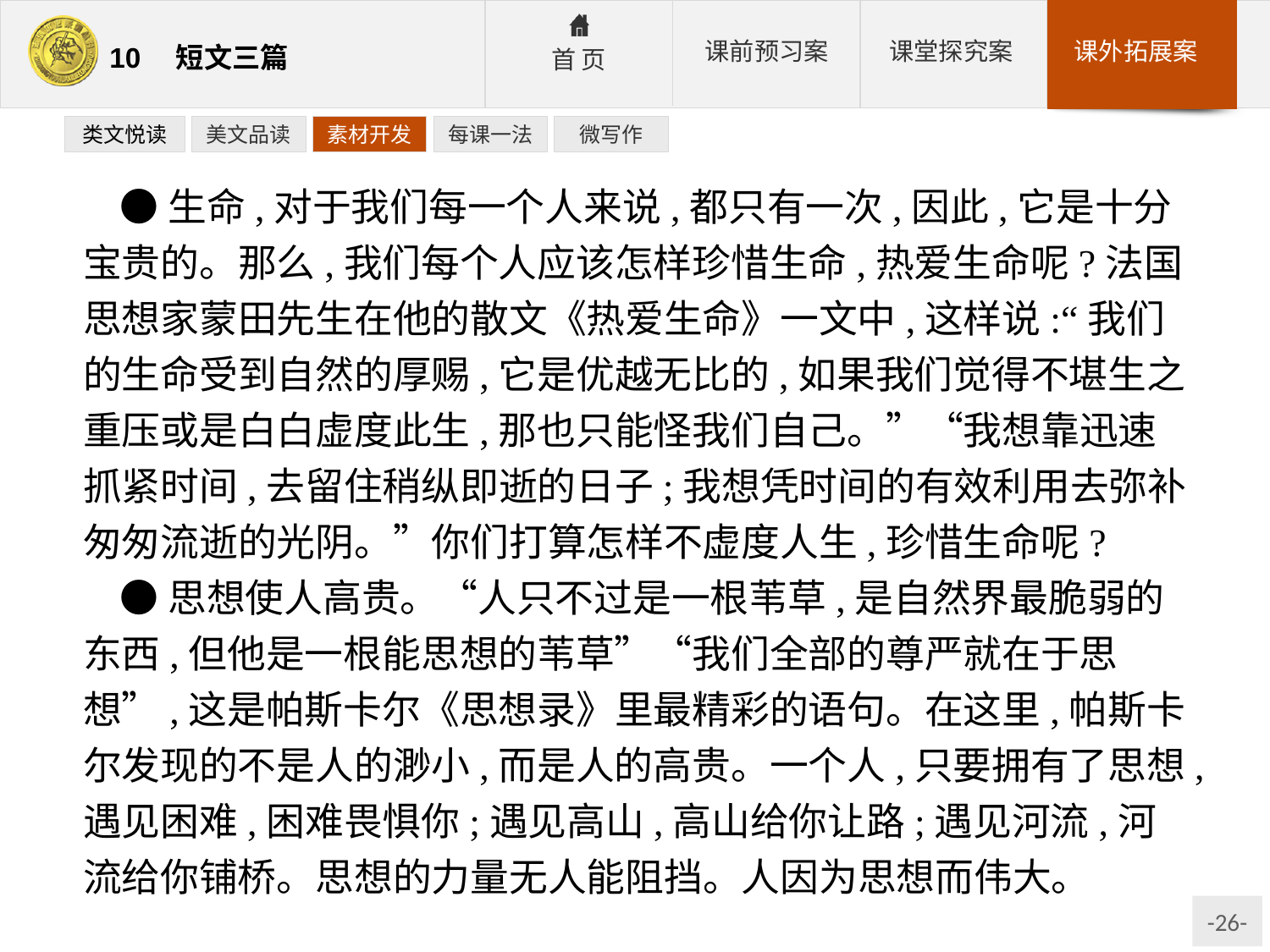

类文悦读
美文品读
素材开发
每课一法
微写作
●生命,对于我们每一个人来说,都只有一次,因此,它是十分宝贵的。那么,我们每个人应该怎样珍惜生命,热爱生命呢?法国思想家蒙田先生在他的散文《热爱生命》一文中,这样说:“我们的生命受到自然的厚赐,它是优越无比的,如果我们觉得不堪生之重压或是白白虚度此生,那也只能怪我们自己。”“我想靠迅速抓紧时间,去留住稍纵即逝的日子;我想凭时间的有效利用去弥补匆匆流逝的光阴。”你们打算怎样不虚度人生,珍惜生命呢?
●思想使人高贵。“人只不过是一根苇草,是自然界最脆弱的东西,但他是一根能思想的苇草”“我们全部的尊严就在于思想”,这是帕斯卡尔《思想录》里最精彩的语句。在这里,帕斯卡尔发现的不是人的渺小,而是人的高贵。一个人,只要拥有了思想,遇见困难,困难畏惧你;遇见高山,高山给你让路;遇见河流,河流给你铺桥。思想的力量无人能阻挡。人因为思想而伟大。